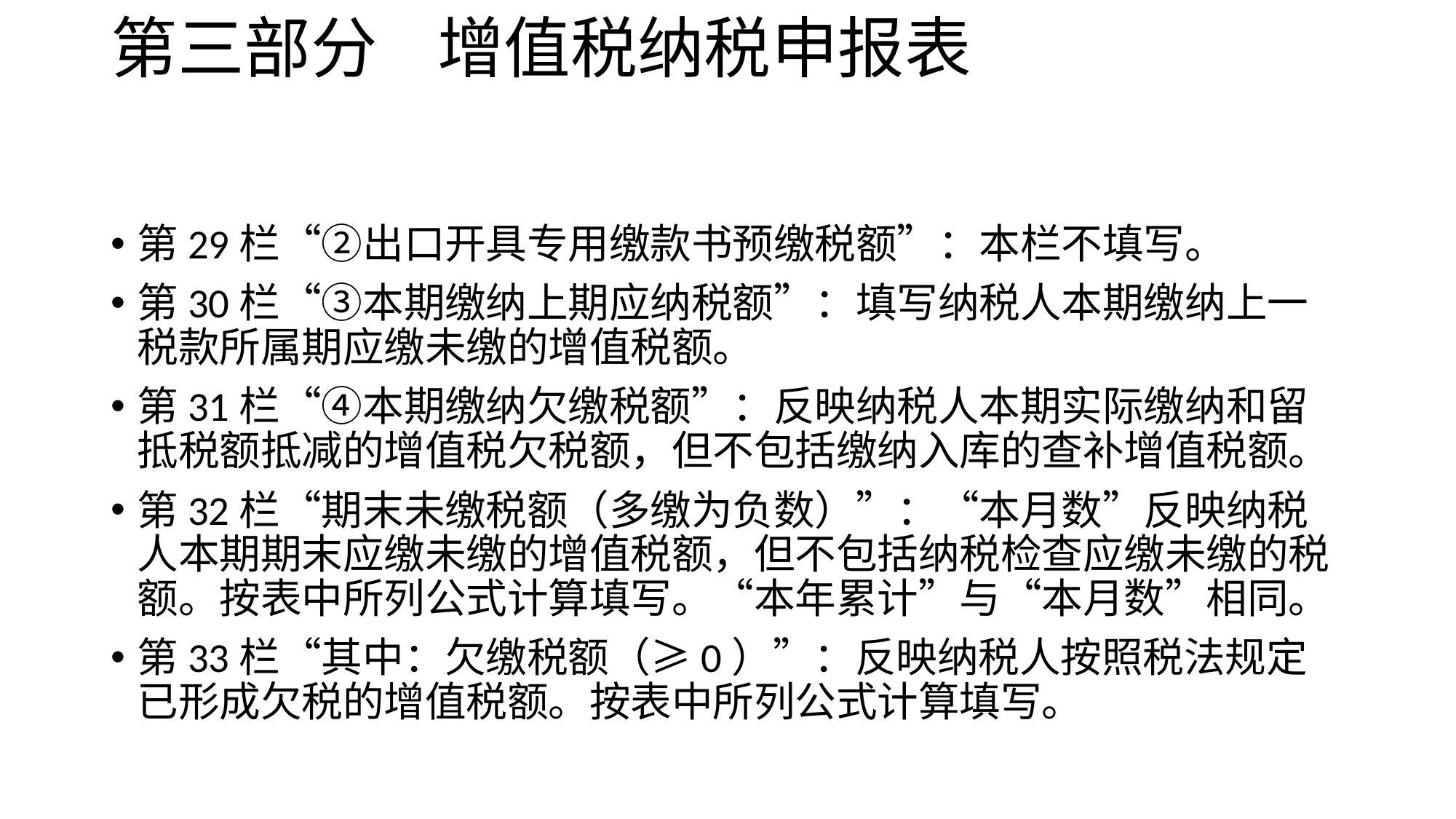

# 第三部分    增值税纳税申报表

第29栏“②出口开具专用缴款书预缴税额”：本栏不填写。
第30栏“③本期缴纳上期应纳税额”：填写纳税人本期缴纳上一税款所属期应缴未缴的增值税额。
第31栏“④本期缴纳欠缴税额”：反映纳税人本期实际缴纳和留抵税额抵减的增值税欠税额，但不包括缴纳入库的查补增值税额。
第32栏“期末未缴税额（多缴为负数）”：“本月数”反映纳税人本期期末应缴未缴的增值税额，但不包括纳税检查应缴未缴的税额。按表中所列公式计算填写。“本年累计”与“本月数”相同。
第33栏“其中：欠缴税额（≥0）”：反映纳税人按照税法规定已形成欠税的增值税额。按表中所列公式计算填写。